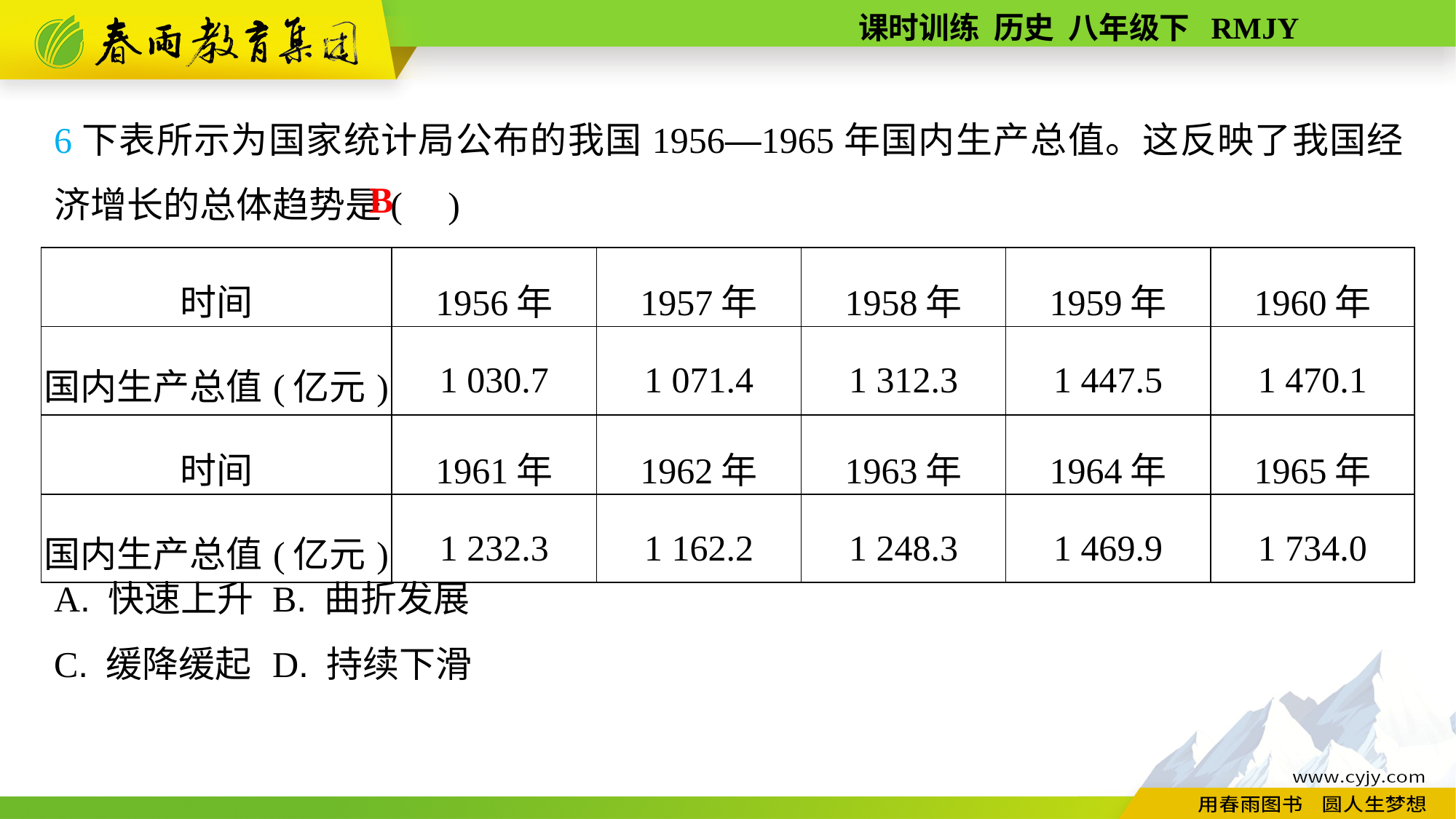

6下表所示为国家统计局公布的我国1956—1965年国内生产总值。这反映了我国经济增长的总体趋势是(     )

A. 快速上升	B. 曲折发展
C. 缓降缓起	D. 持续下滑
B
| 时间 | 1956年 | 1957年 | 1958年 | 1959年 | 1960年 |
| --- | --- | --- | --- | --- | --- |
| 国内生产总值(亿元) | 1 030.7 | 1 071.4 | 1 312.3 | 1 447.5 | 1 470.1 |
| 时间 | 1961年 | 1962年 | 1963年 | 1964年 | 1965年 |
| 国内生产总值(亿元) | 1 232.3 | 1 162.2 | 1 248.3 | 1 469.9 | 1 734.0 |